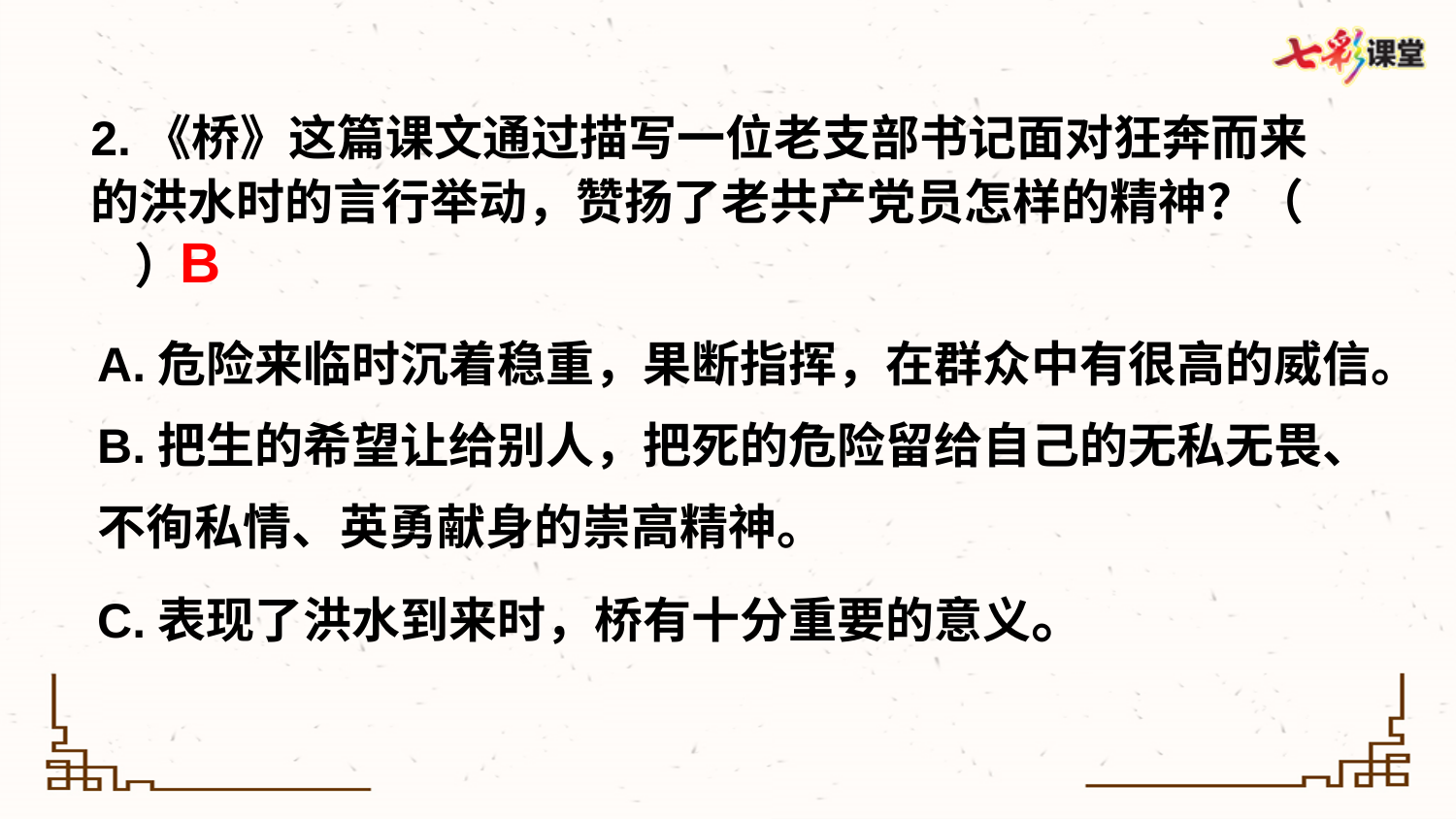

2.《桥》这篇课文通过描写一位老支部书记面对狂奔而来的洪水时的言行举动，赞扬了老共产党员怎样的精神？（     ）
B
A.危险来临时沉着稳重，果断指挥，在群众中有很高的威信。
B.把生的希望让给别人，把死的危险留给自己的无私无畏、不徇私情、英勇献身的崇高精神。
C.表现了洪水到来时，桥有十分重要的意义。